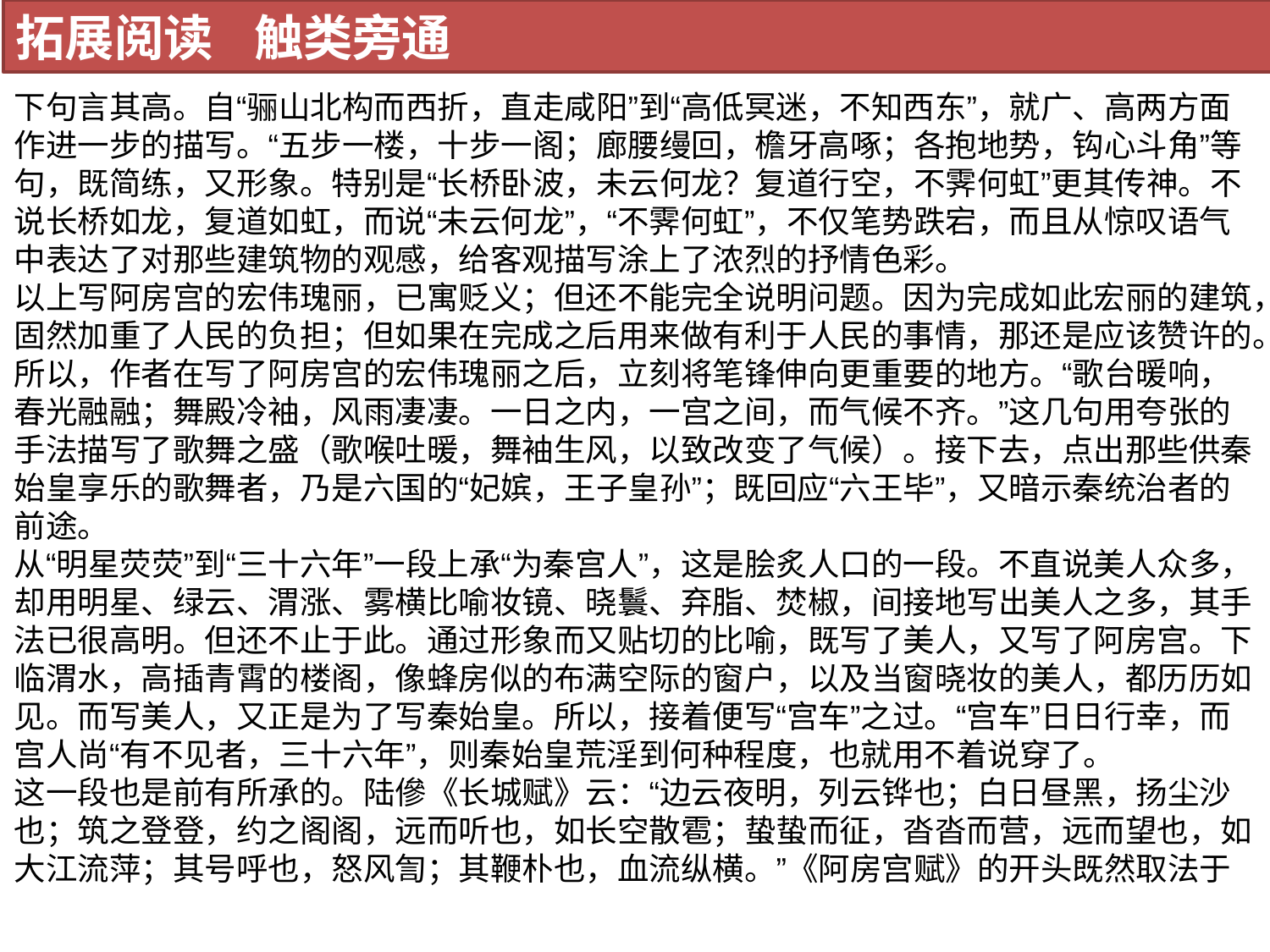

拓展阅读   触类旁通
下句言其高。自“骊山北构而西折，直走咸阳”到“高低冥迷，不知西东”，就广、高两方面作进一步的描写。“五步一楼，十步一阁；廊腰缦回，檐牙高啄；各抱地势，钩心斗角”等句，既简练，又形象。特别是“长桥卧波，未云何龙？复道行空，不霁何虹”更其传神。不说长桥如龙，复道如虹，而说“未云何龙”，“不霁何虹”，不仅笔势跌宕，而且从惊叹语气中表达了对那些建筑物的观感，给客观描写涂上了浓烈的抒情色彩。
以上写阿房宫的宏伟瑰丽，已寓贬义；但还不能完全说明问题。因为完成如此宏丽的建筑，固然加重了人民的负担；但如果在完成之后用来做有利于人民的事情，那还是应该赞许的。所以，作者在写了阿房宫的宏伟瑰丽之后，立刻将笔锋伸向更重要的地方。“歌台暖响，春光融融；舞殿冷袖，风雨凄凄。一日之内，一宫之间，而气候不齐。”这几句用夸张的手法描写了歌舞之盛（歌喉吐暖，舞袖生风，以致改变了气候）。接下去，点出那些供秦始皇享乐的歌舞者，乃是六国的“妃嫔，王子皇孙”；既回应“六王毕”，又暗示秦统治者的前途。
从“明星荧荧”到“三十六年”一段上承“为秦宫人”，这是脍炙人口的一段。不直说美人众多，却用明星、绿云、渭涨、雾横比喻妆镜、晓鬟、弃脂、焚椒，间接地写出美人之多，其手法已很高明。但还不止于此。通过形象而又贴切的比喻，既写了美人，又写了阿房宫。下临渭水，高插青霄的楼阁，像蜂房似的布满空际的窗户，以及当窗晓妆的美人，都历历如见。而写美人，又正是为了写秦始皇。所以，接着便写“宫车”之过。“宫车”日日行幸，而宫人尚“有不见者，三十六年”，则秦始皇荒淫到何种程度，也就用不着说穿了。
这一段也是前有所承的。陆傪《长城赋》云：“边云夜明，列云铧也；白日昼黑，扬尘沙也；筑之登登，约之阁阁，远而听也，如长空散雹；蛰蛰而征，沓沓而营，远而望也，如大江流萍；其号呼也，怒风訇；其鞭朴也，血流纵横。”《阿房宫赋》的开头既然取法于